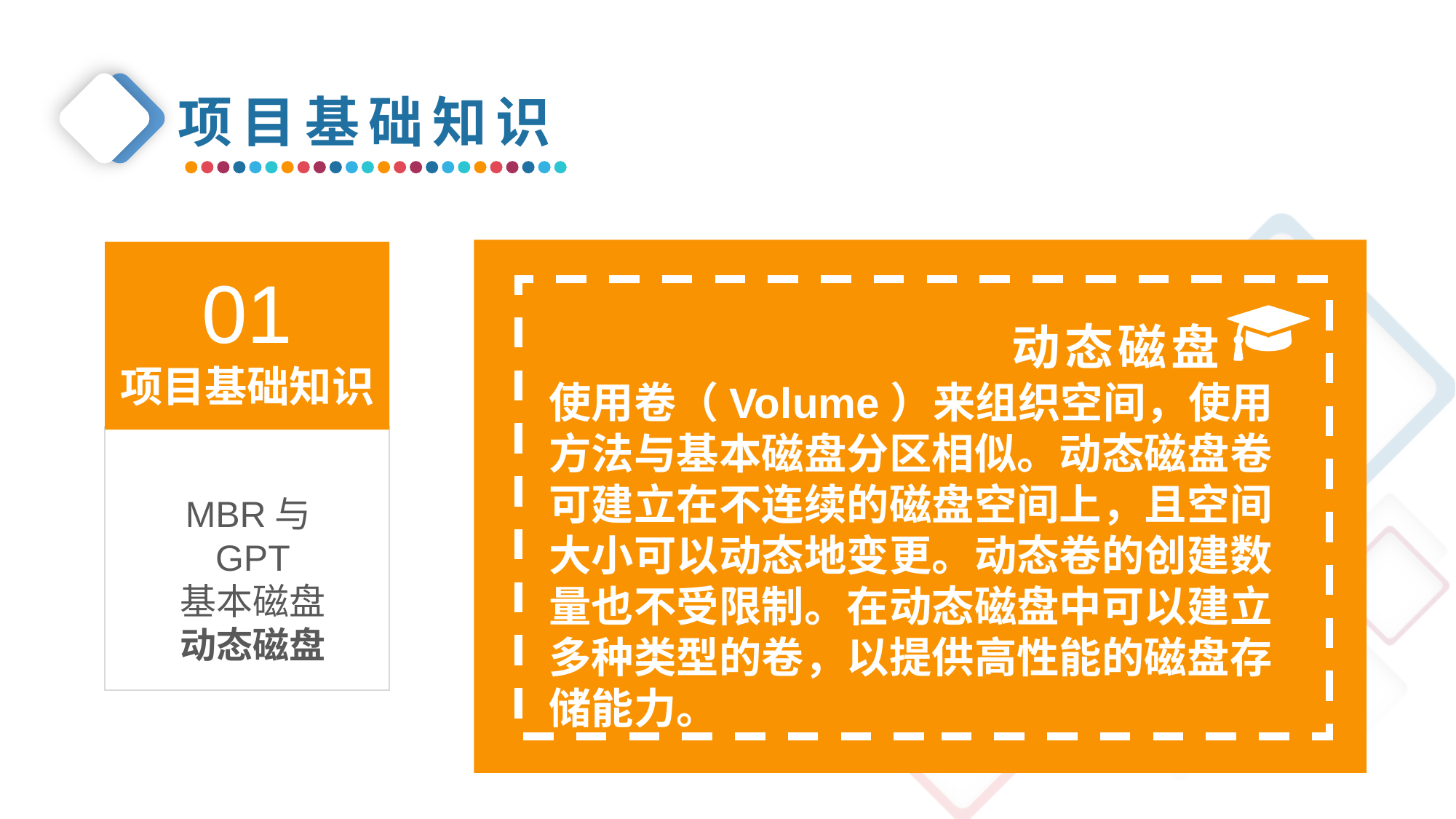

项目基础知识

01
项目基础知识

动态磁盘

使用卷（Volume）来组织空间，使用方法与基本磁盘分区相似。动态磁盘卷可建立在不连续的磁盘空间上，且空间大小可以动态地变更。动态卷的创建数量也不受限制。在动态磁盘中可以建立多种类型的卷，以提供高性能的磁盘存储能力。

MBR与GPT
基本磁盘
动态磁盘